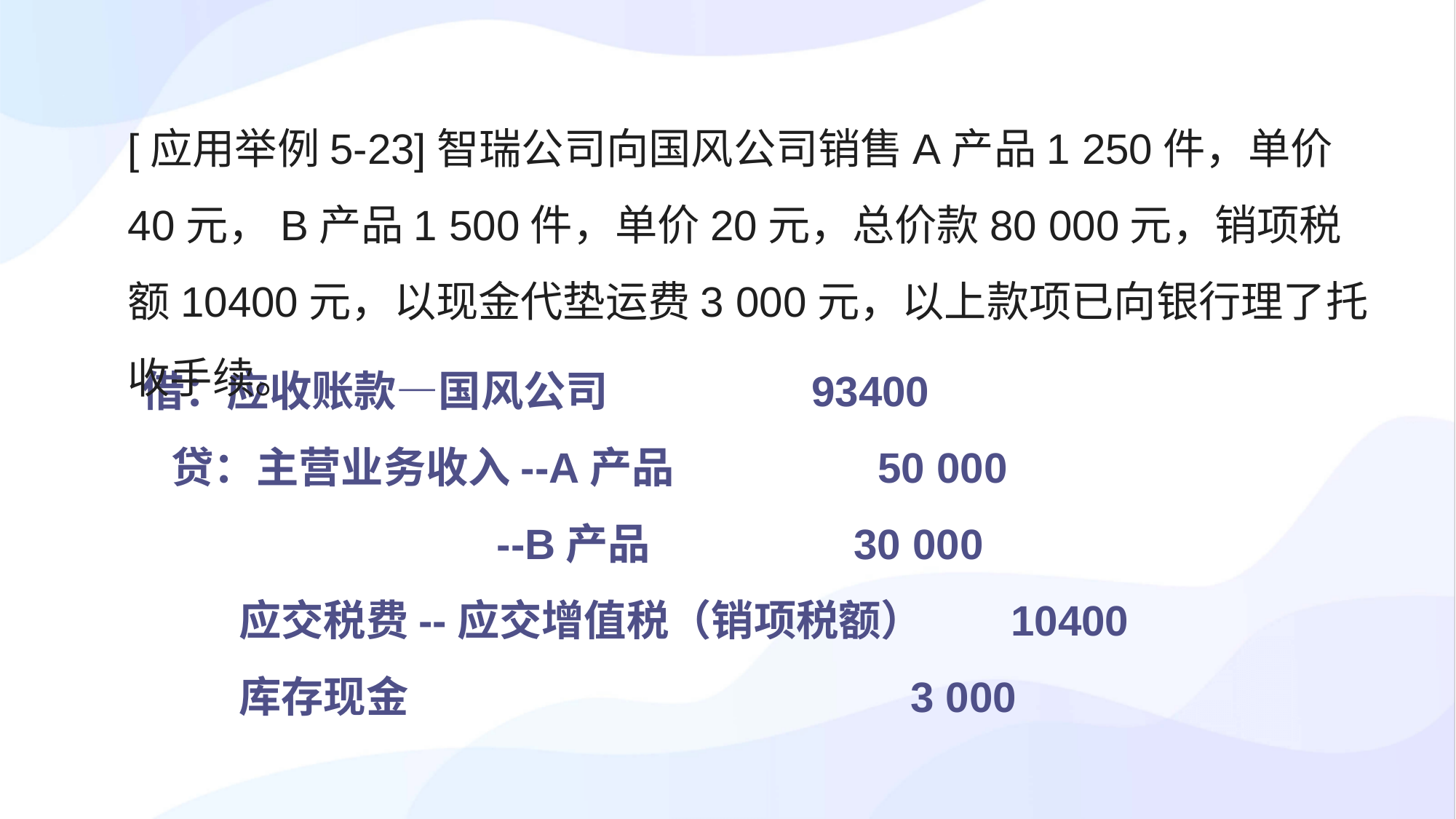

[应用举例5-23]智瑞公司向国风公司销售A产品1 250件，单价40元，B产品1 500件，单价20元，总价款80 000元，销项税额10400元，以现金代垫运费3 000元，以上款项已向银行理了托收手续。
借：应收账款—国风公司                    93400
  贷：主营业务收入--A产品                    50 000
                              --B产品                    30 000
         应交税费--应交增值税（销项税额）        10400
         库存现金                                                   3 000